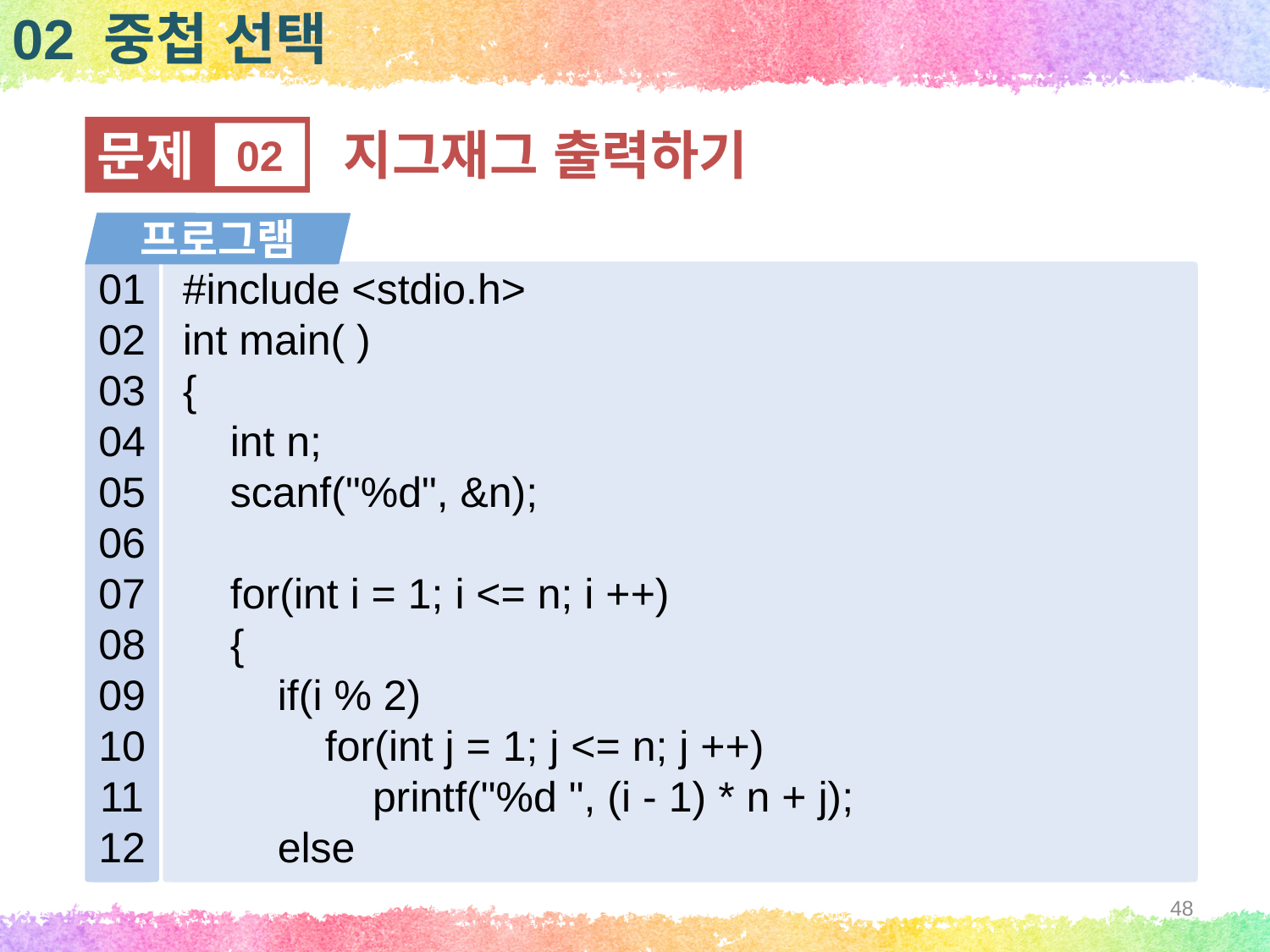

02 중첩 선택
문제
02
지그재그 출력하기
프로그램
01
02
03
04
05
06
07
08
09
10
11
12
#include <stdio.h>
int main( )
{
    int n;
    scanf("%d", &n);

    for(int i = 1; i <= n; i ++)
    {
        if(i % 2)
            for(int j = 1; j <= n; j ++)
                printf("%d ", (i - 1) * n + j);
        else

48